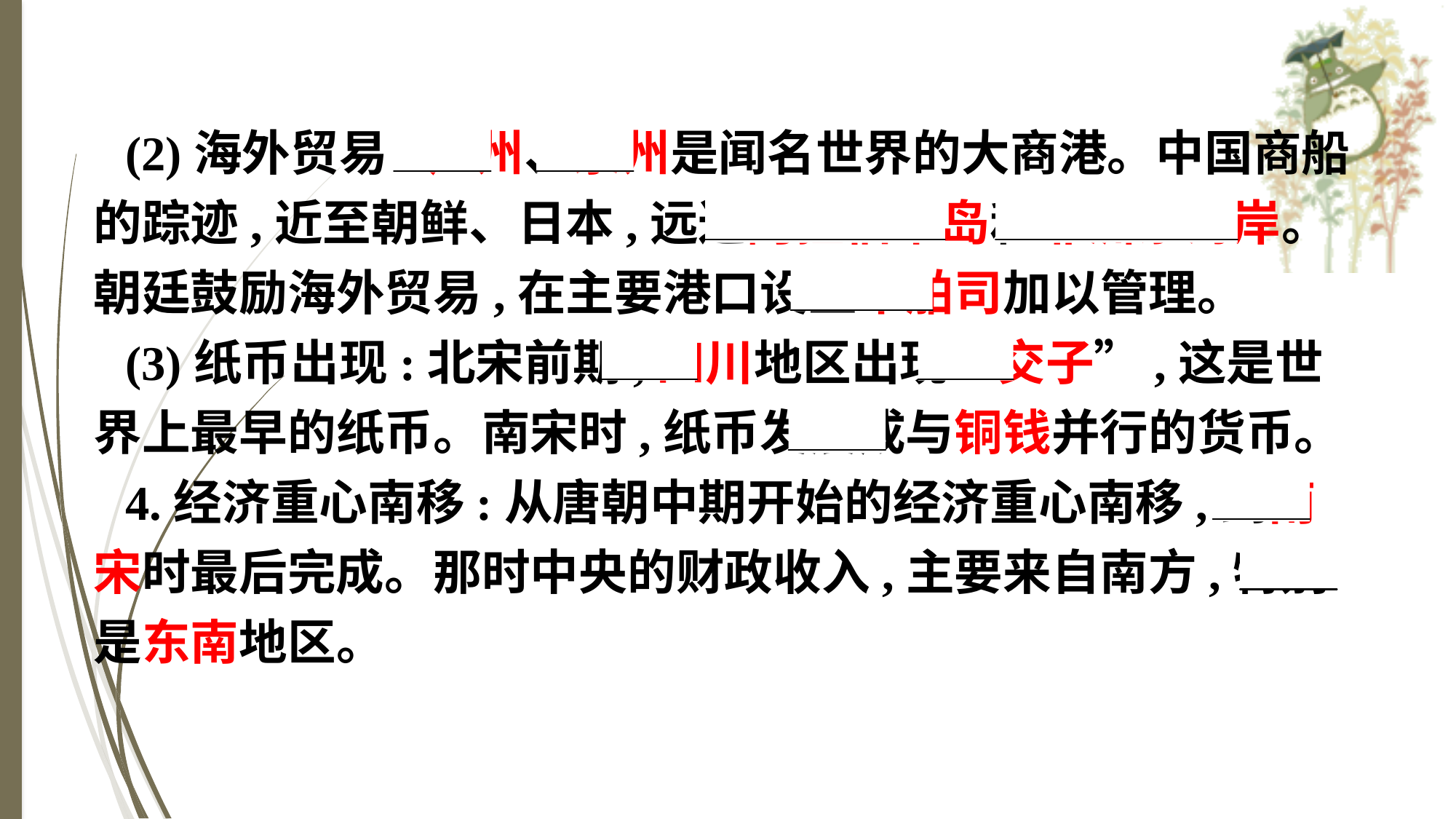

(2)海外贸易:广州、泉州是闻名世界的大商港。中国商船的踪迹,近至朝鲜、日本,远达阿拉伯半岛和非洲东海岸。朝廷鼓励海外贸易,在主要港口设立市舶司加以管理。
(3)纸币出现:北宋前期,四川地区出现“交子”,这是世界上最早的纸币。南宋时,纸币发展成与铜钱并行的货币。
4.经济重心南移:从唐朝中期开始的经济重心南移,到南宋时最后完成。那时中央的财政收入,主要来自南方,特别是东南地区。